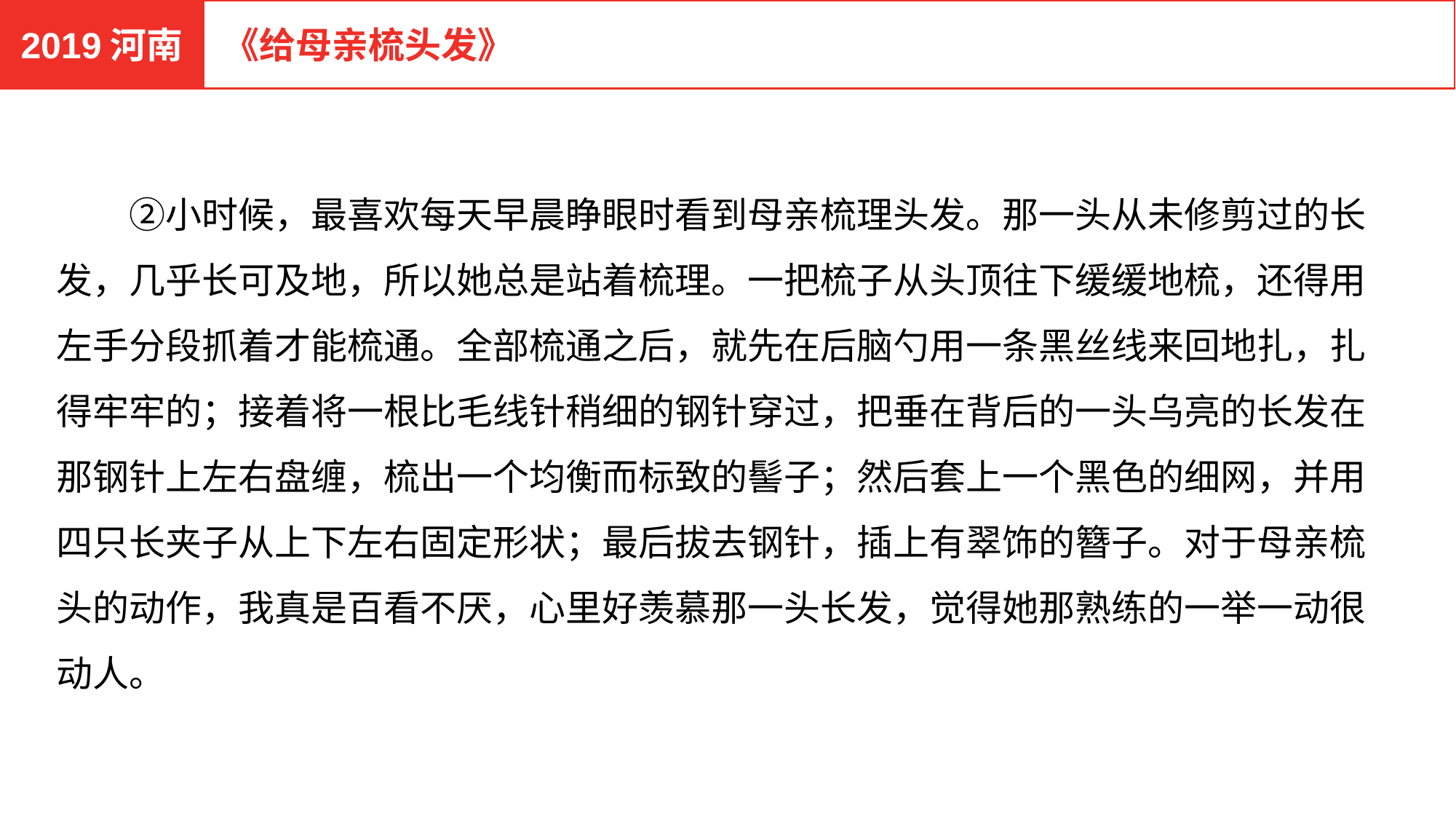

2019河南
《给母亲梳头发》
　　②小时候，最喜欢每天早晨睁眼时看到母亲梳理头发。那一头从未修剪过的长发，几乎长可及地，所以她总是站着梳理。一把梳子从头顶往下缓缓地梳，还得用左手分段抓着才能梳通。全部梳通之后，就先在后脑勺用一条黑丝线来回地扎，扎得牢牢的；接着将一根比毛线针稍细的钢针穿过，把垂在背后的一头乌亮的长发在那钢针上左右盘缠，梳出一个均衡而标致的髻子；然后套上一个黑色的细网，并用四只长夹子从上下左右固定形状；最后拔去钢针，插上有翠饰的簪子。对于母亲梳头的动作，我真是百看不厌，心里好羡慕那一头长发，觉得她那熟练的一举一动很动人。